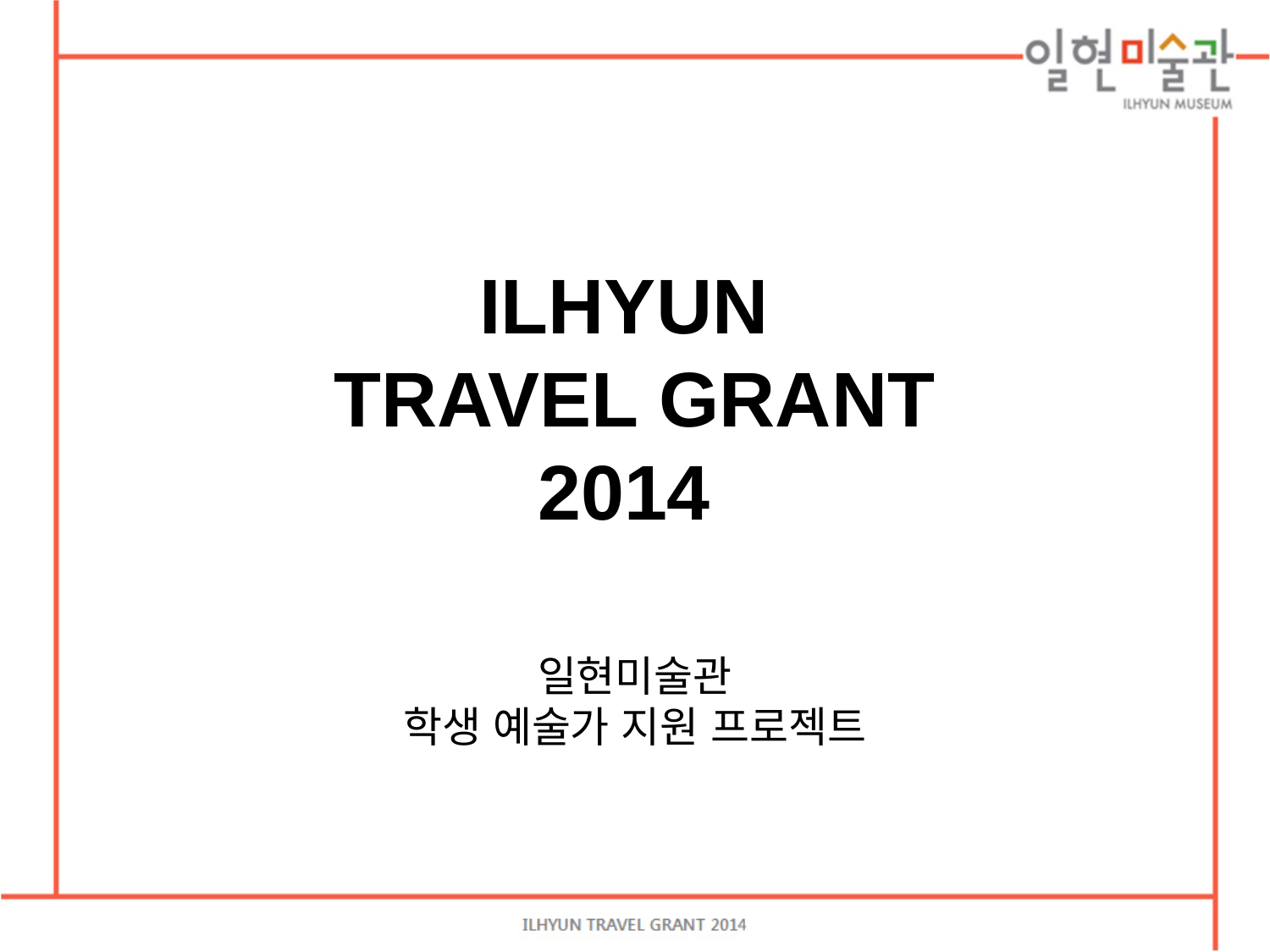

ILHYUN
TRAVEL GRANT
2014

일현미술관
학생 예술가 지원 프로젝트